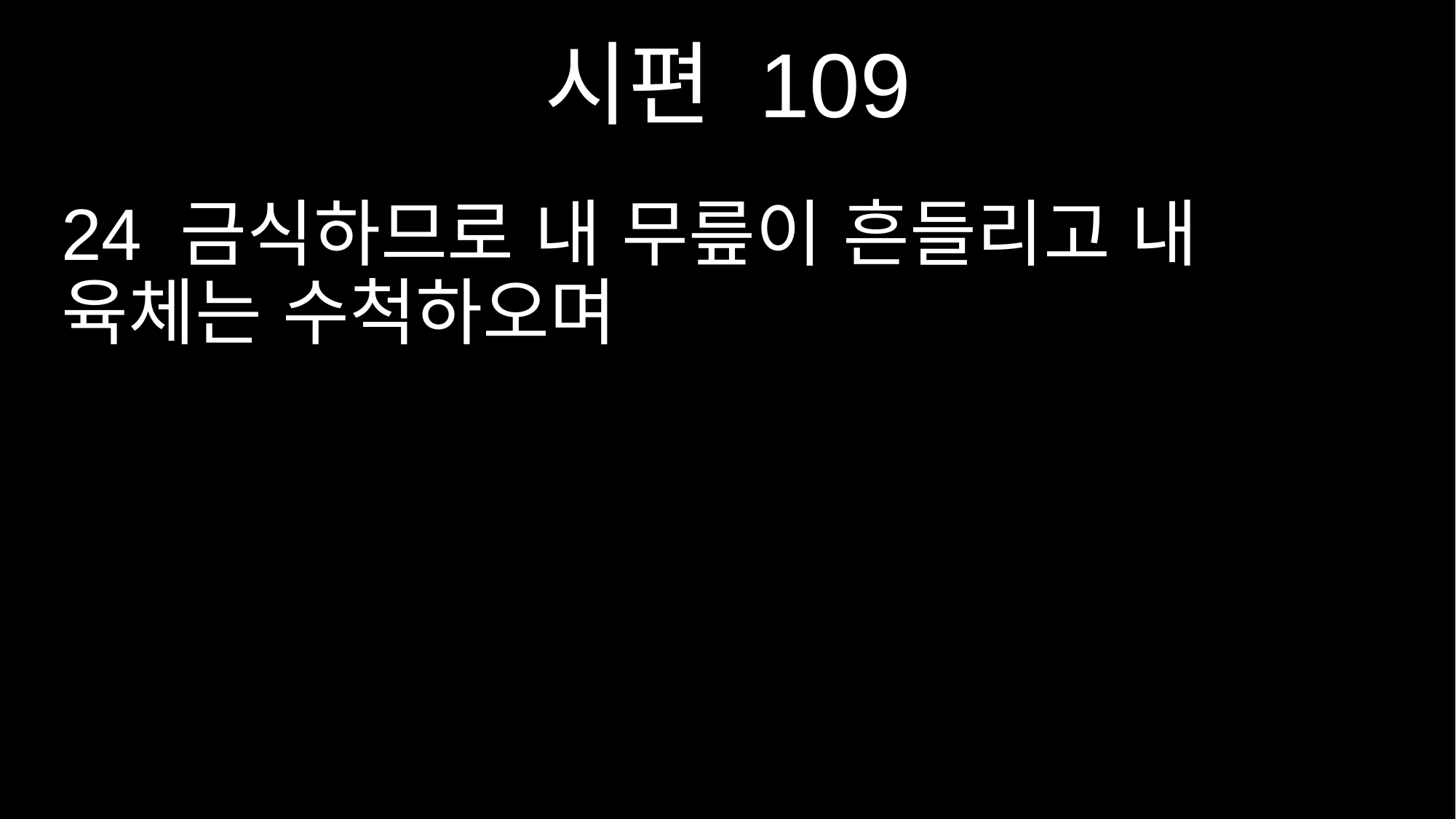

시편 109
24 금식하므로 내 무릎이 흔들리고 내 육체는 수척하오며